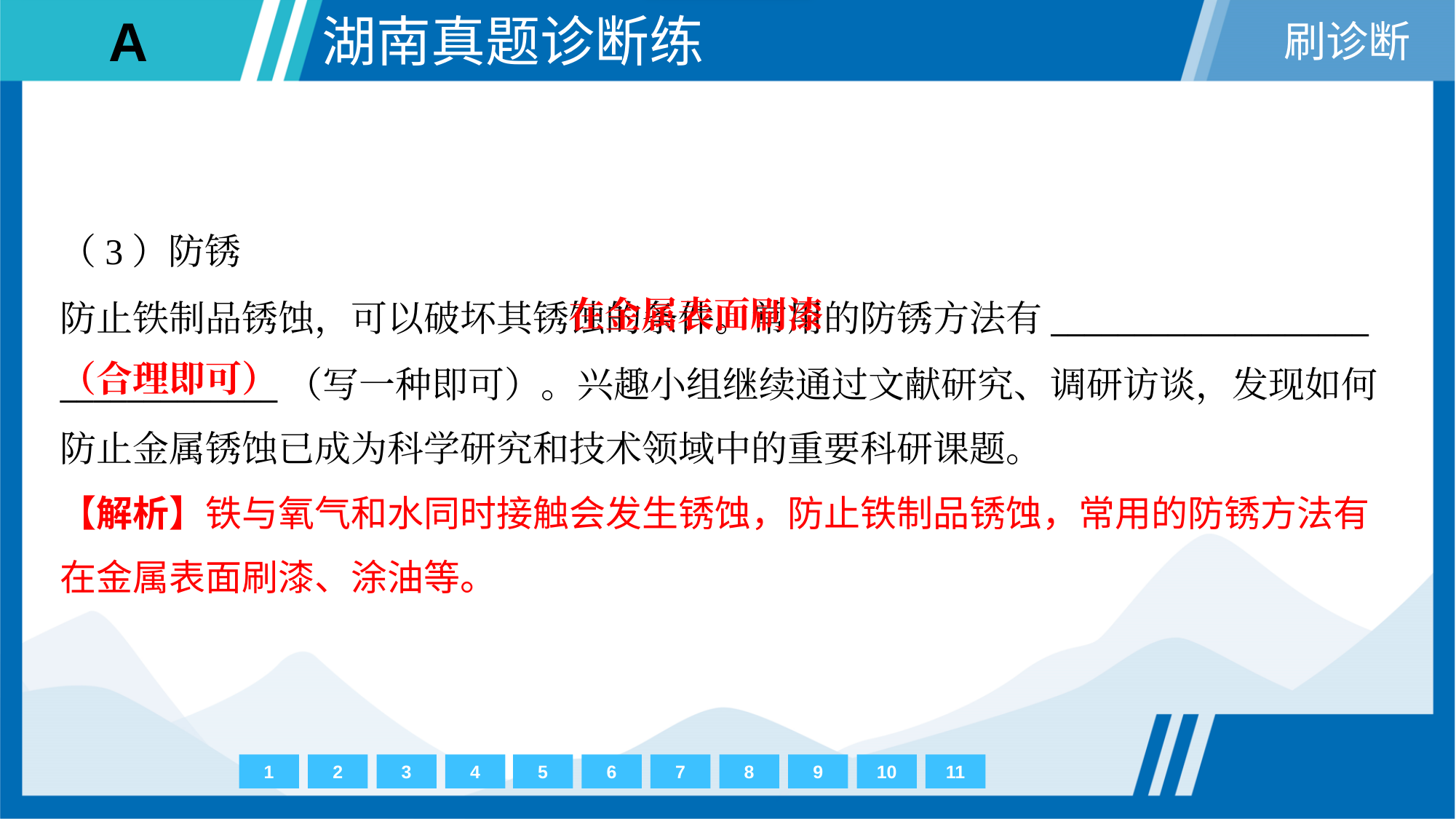

（3）防锈
防止铁制品锈蚀，可以破坏其锈蚀的条件。常用的防锈方法有___________________
_____________（写一种即可）。兴趣小组继续通过文献研究、调研访谈，发现如何
防止金属锈蚀已成为科学研究和技术领域中的重要科研课题。
                                                       在金属表面刷漆
（合理即可）
【解析】铁与氧气和水同时接触会发生锈蚀，防止铁制品锈蚀，常用的防锈方法有
在金属表面刷漆、涂油等。